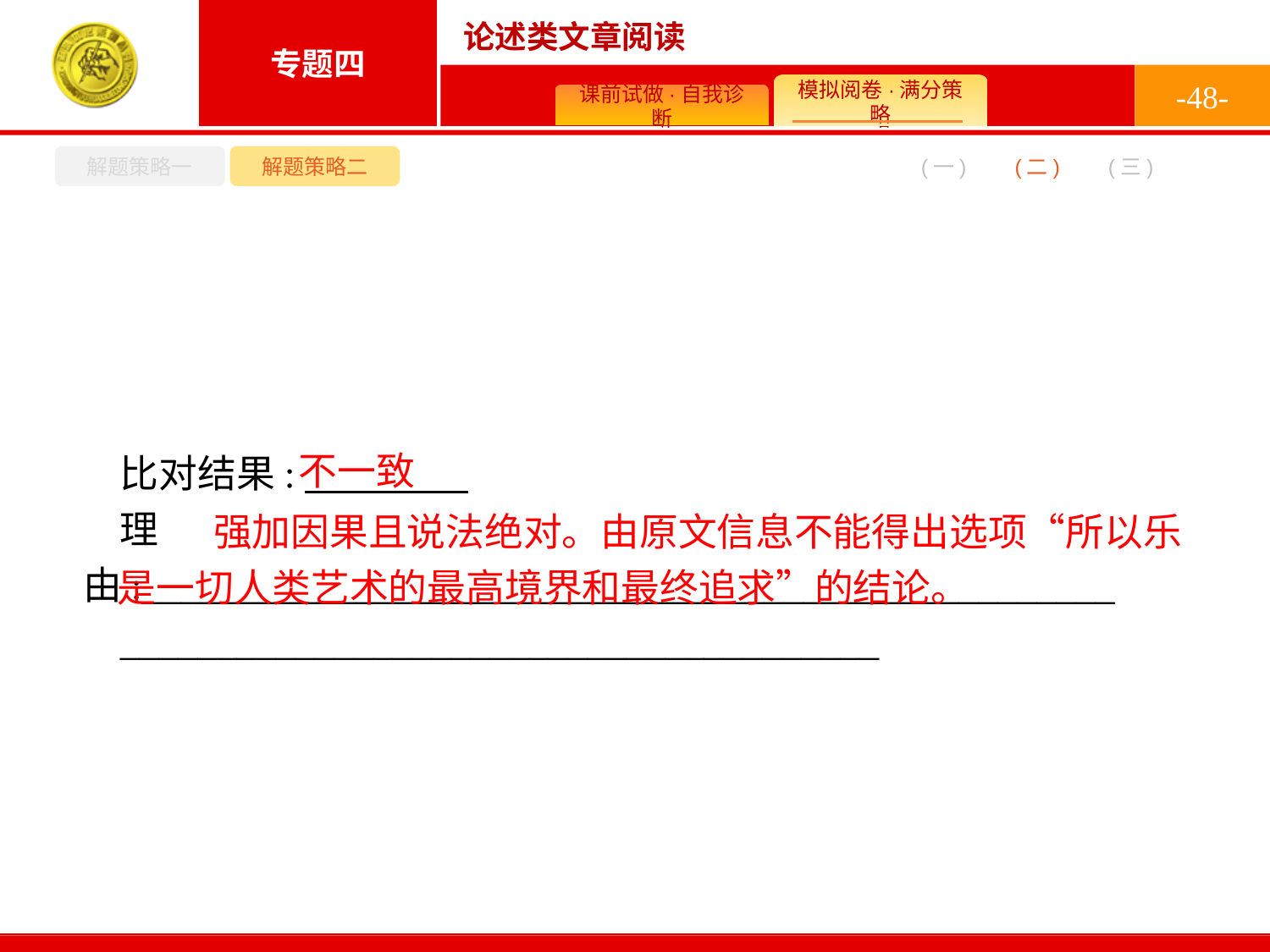

-48-
解题策略一
解题策略二
(二)
(一)
(三)
不一致
比对结果:
理由:__________________________________________________
_______________________________________
          强加因果且说法绝对。由原文信息不能得出选项“所以乐是一切人类艺术的最高境界和最终追求”的结论。